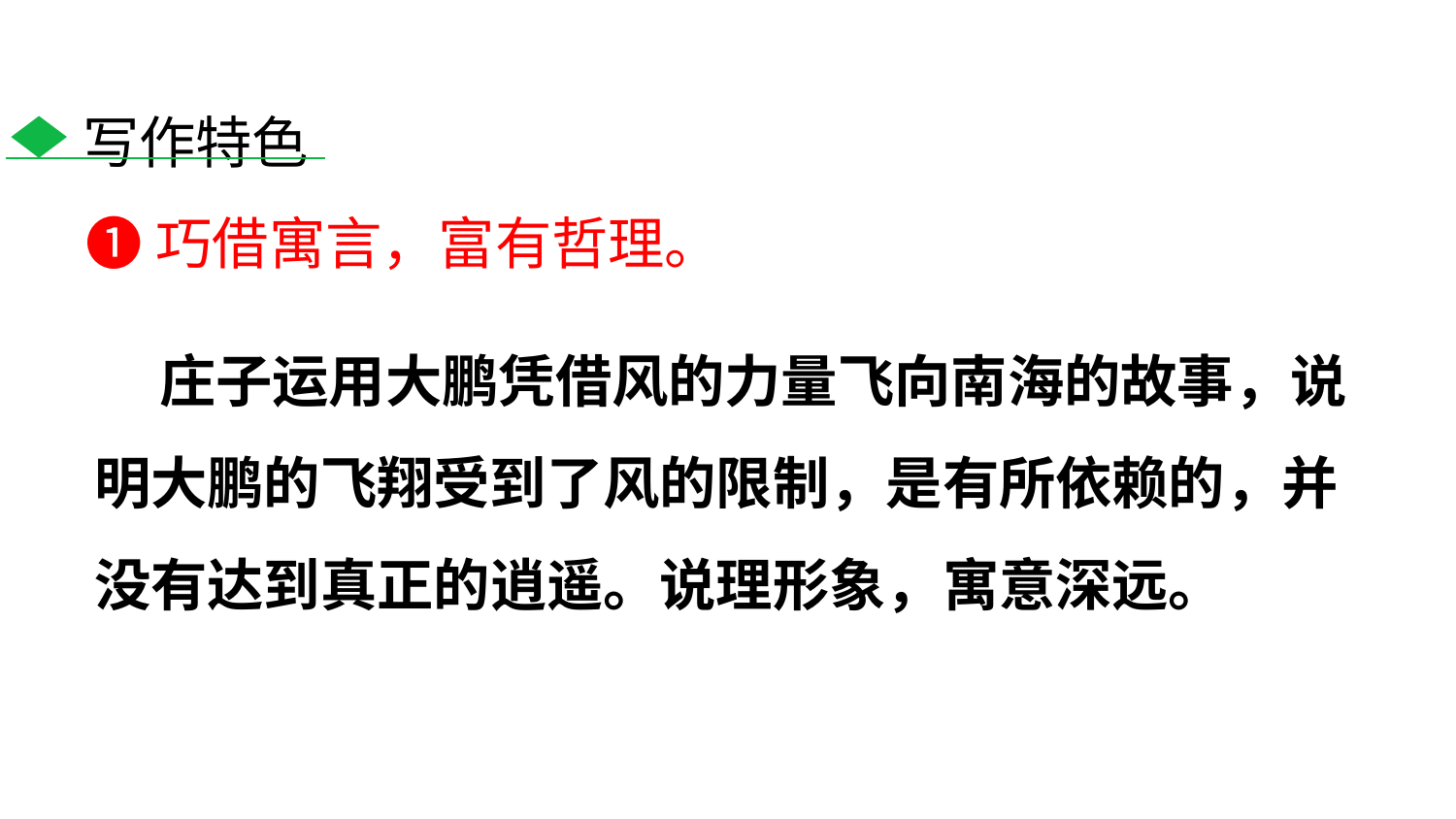

写作特色

❶巧借寓言，富有哲理。
    庄子运用大鹏凭借风的力量飞向南海的故事，说明大鹏的飞翔受到了风的限制，是有所依赖的，并没有达到真正的逍遥。说理形象，寓意深远。